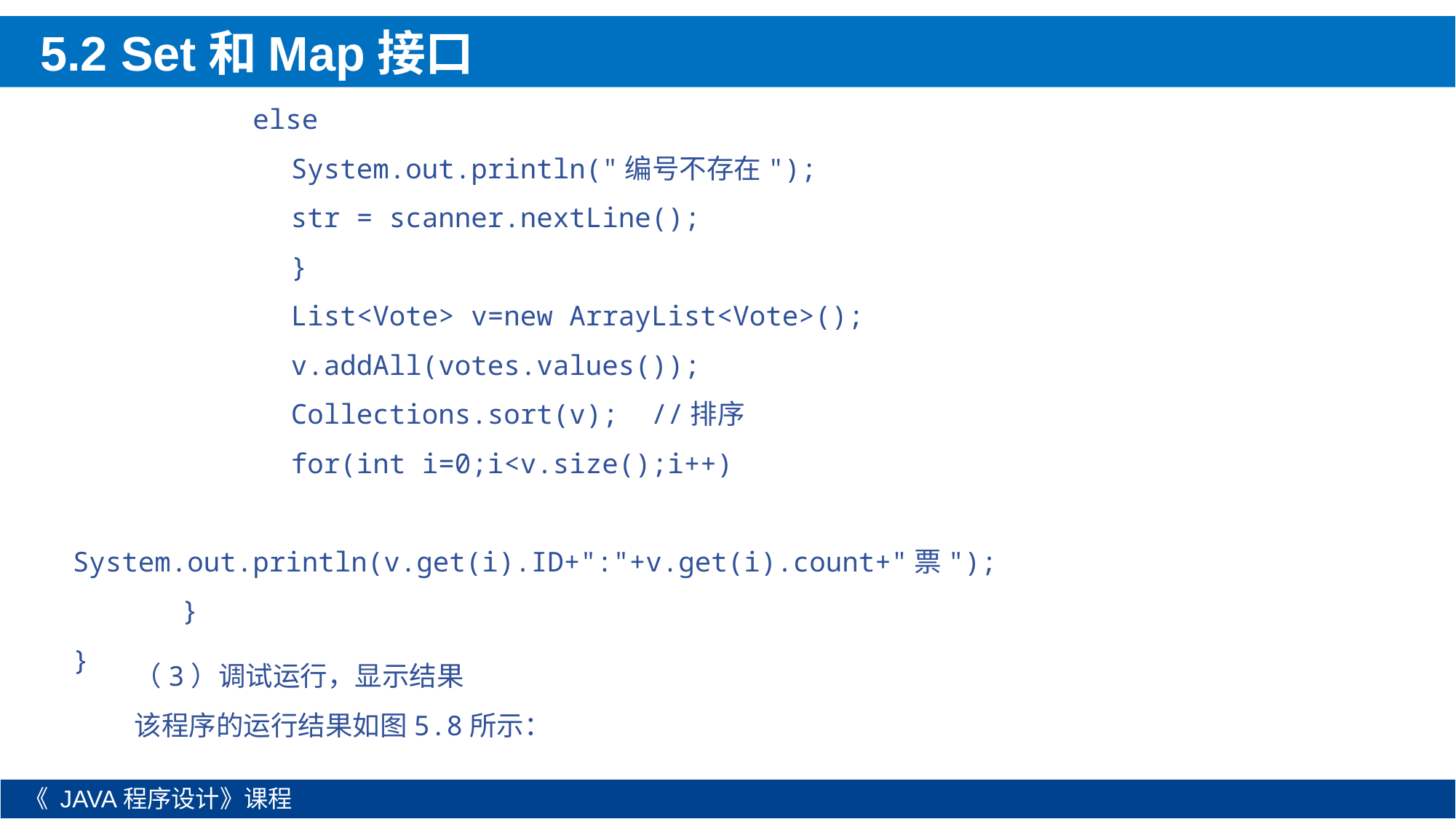

5.2 Set和Map接口
           else
		System.out.println("编号不存在");
		str = scanner.nextLine();
		}
		List<Vote> v=new ArrayList<Vote>();
		v.addAll(votes.values());
		Collections.sort(v);  //排序
		for(int i=0;i<v.size();i++)
			System.out.println(v.get(i).ID+":"+v.get(i).count+"票");
	}
}
（3）调试运行，显示结果
该程序的运行结果如图5.8所示：
《 JAVA程序设计》课程